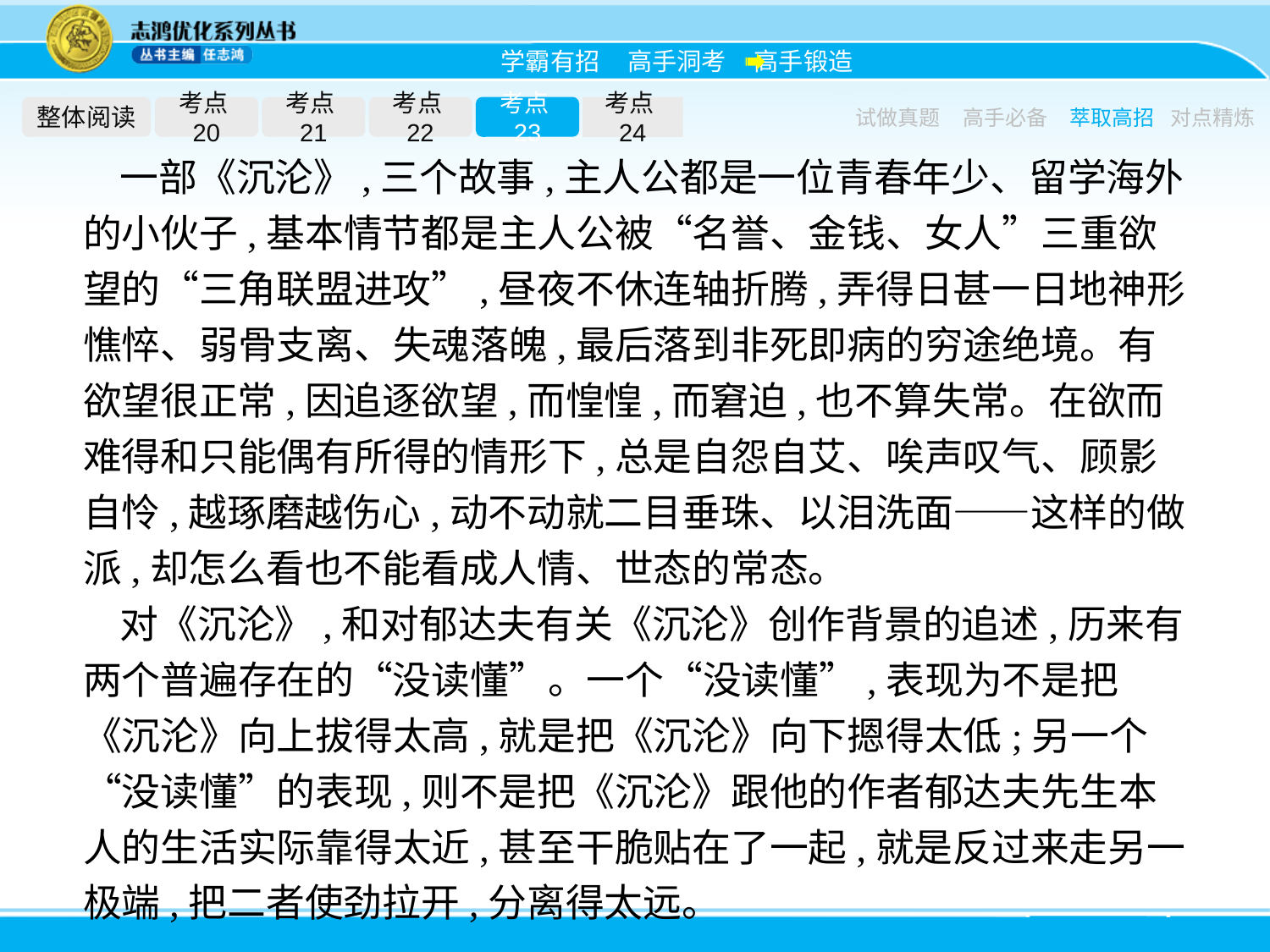

整体阅读
考点20
考点21
考点22
考点23
考点24
试做真题
高手必备
萃取高招
对点精炼
一部《沉沦》,三个故事,主人公都是一位青春年少、留学海外的小伙子,基本情节都是主人公被“名誉、金钱、女人”三重欲望的“三角联盟进攻”,昼夜不休连轴折腾,弄得日甚一日地神形憔悴、弱骨支离、失魂落魄,最后落到非死即病的穷途绝境。有欲望很正常,因追逐欲望,而惶惶,而窘迫,也不算失常。在欲而难得和只能偶有所得的情形下,总是自怨自艾、唉声叹气、顾影自怜,越琢磨越伤心,动不动就二目垂珠、以泪洗面——这样的做派,却怎么看也不能看成人情、世态的常态。
对《沉沦》,和对郁达夫有关《沉沦》创作背景的追述,历来有两个普遍存在的“没读懂”。一个“没读懂”,表现为不是把《沉沦》向上拔得太高,就是把《沉沦》向下摁得太低;另一个“没读懂”的表现,则不是把《沉沦》跟他的作者郁达夫先生本人的生活实际靠得太近,甚至干脆贴在了一起,就是反过来走另一极端,把二者使劲拉开,分离得太远。